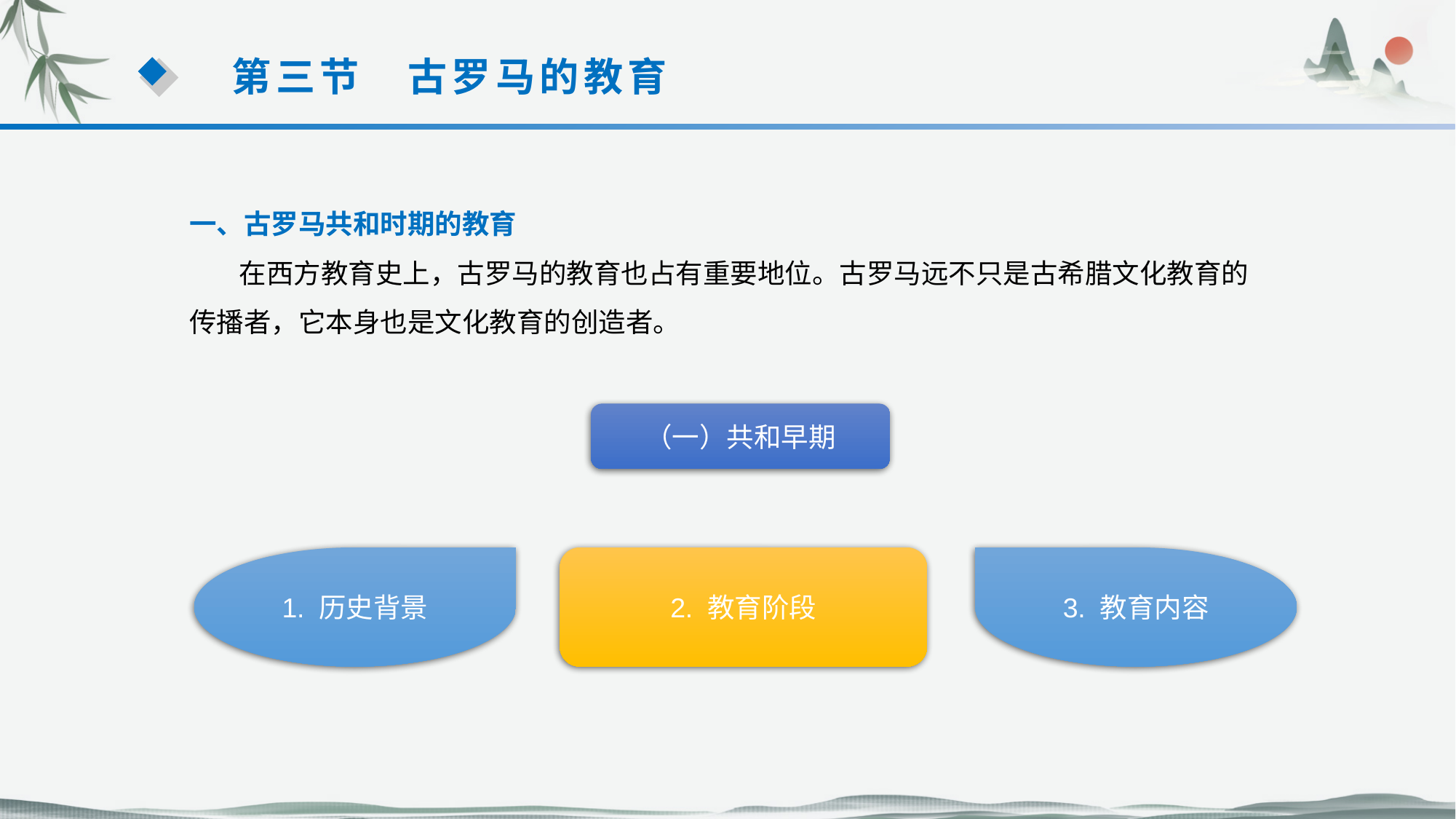

第三节　古罗马的教育

一、古罗马共和时期的教育
       在西方教育史上，古罗马的教育也占有重要地位。古罗马远不只是古希腊文化教育的传播者，它本身也是文化教育的创造者。
（一）共和早期
2. 教育阶段
3. 教育内容
1. 历史背景